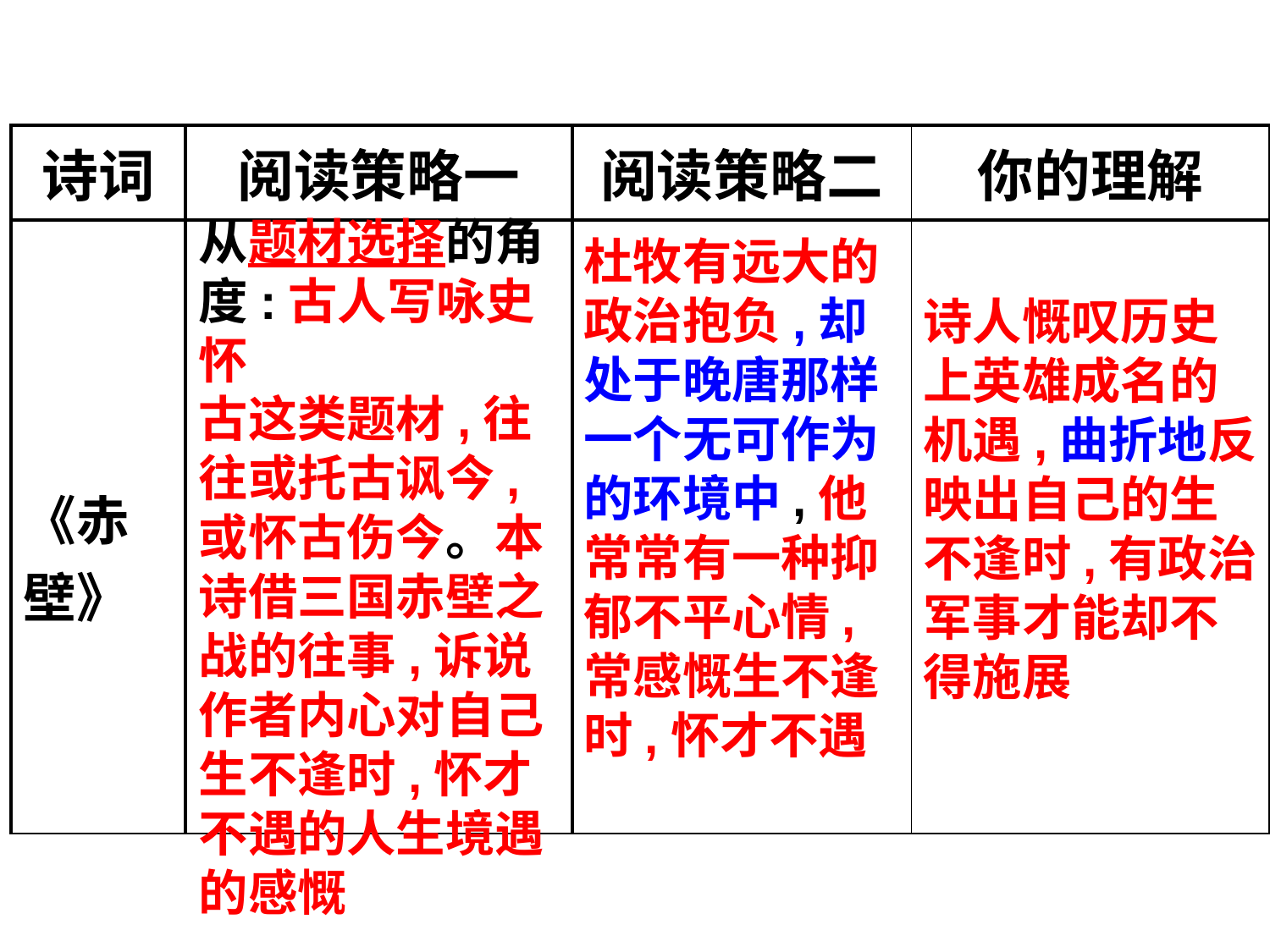

| 诗词 | 阅读策略一 | 阅读策略二 | 你的理解 |
| --- | --- | --- | --- |
| 《赤壁》 |  |  |  |
从题材选择的角度:古人写咏史怀
古这类题材,往往或托古讽今,或怀古伤今。本诗借三国赤壁之战的往事,诉说作者内心对自己生不逢时,怀才不遇的人生境遇的感慨
杜牧有远大的政治抱负,却处于晚唐那样一个无可作为的环境中,他常常有一种抑郁不平心情,常感慨生不逢时,怀才不遇
诗人慨叹历史上英雄成名的机遇,曲折地反映出自己的生不逢时,有政治军事才能却不得施展